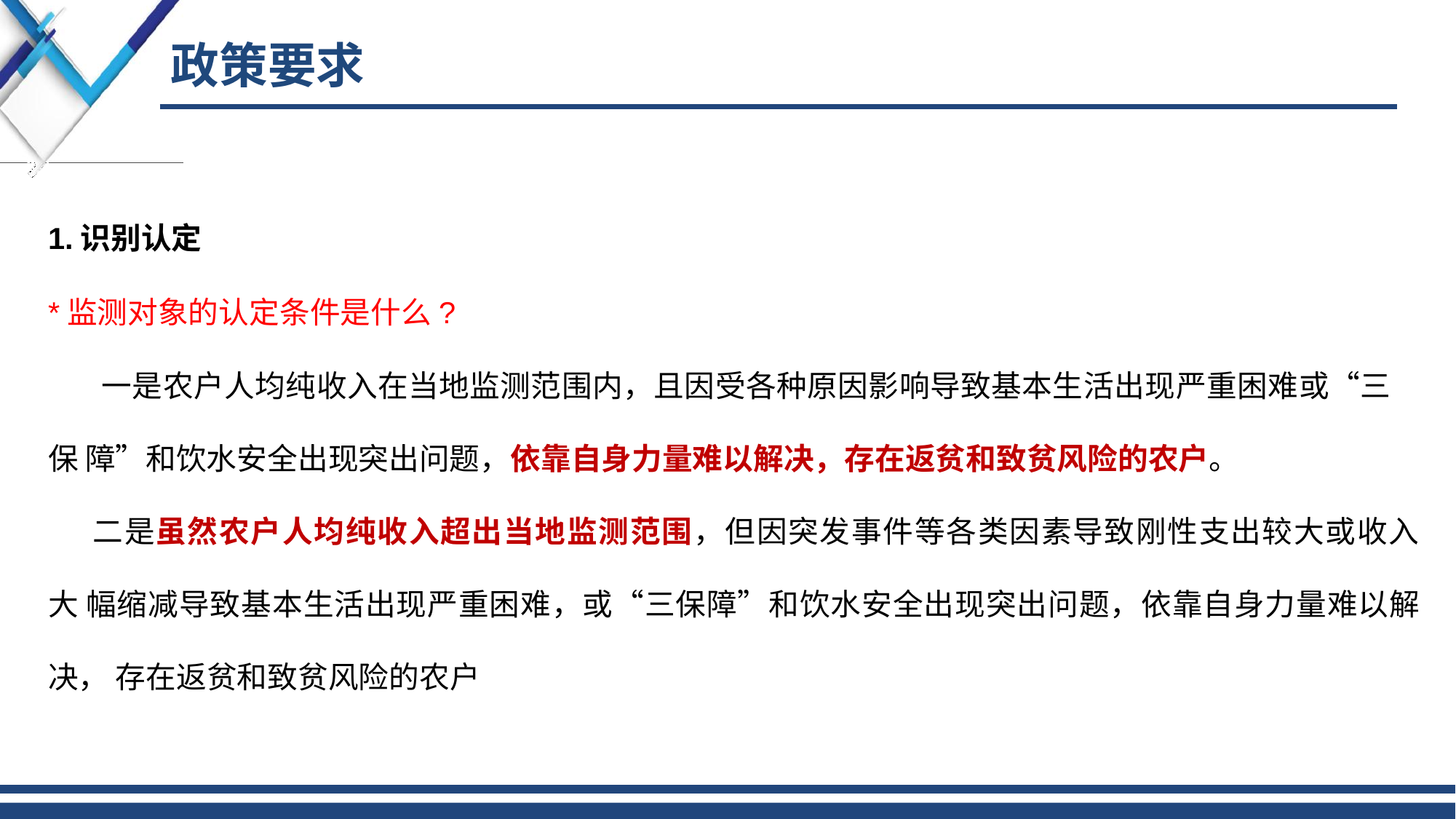

# 政策要求

1.识别认定

*监测对象的认定条件是什么?
一是农户人均纯收入在当地监测范围内，且因受各种原因影响导致基本生活出现严重困难或“三保 障”和饮水安全出现突出问题，依靠自身力量难以解决，存在返贫和致贫风险的农户。
二是虽然农户人均纯收入超出当地监测范围，但因突发事件等各类因素导致刚性支出较大或收入大 幅缩减导致基本生活出现严重困难，或“三保障”和饮水安全出现突出问题，依靠自身力量难以解决， 存在返贫和致贫风险的农户